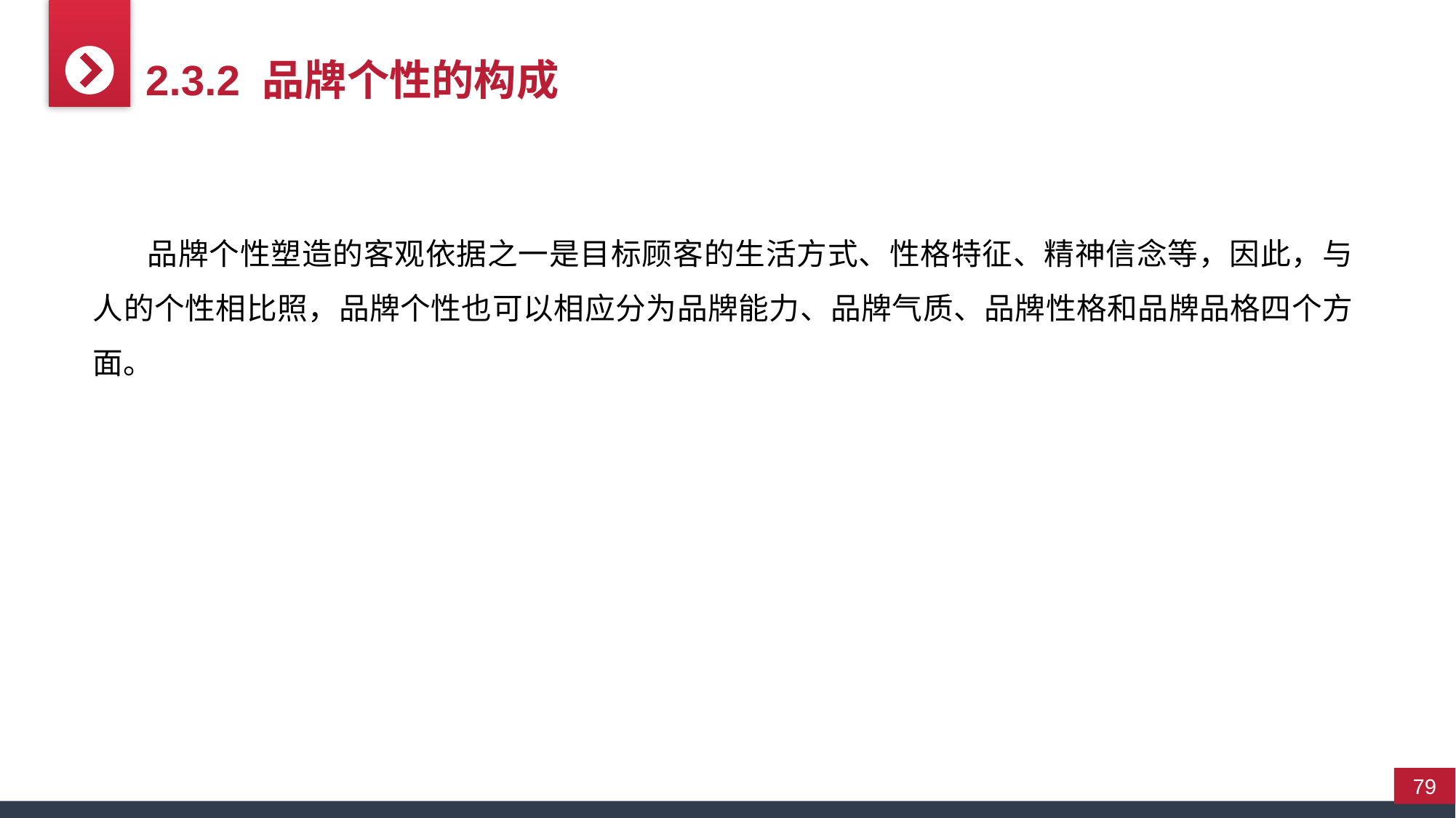

2.3.2 品牌个性的构成
品牌个性塑造的客观依据之一是目标顾客的生活方式、性格特征、精神信念等，因此，与人的个性相比照，品牌个性也可以相应分为品牌能力、品牌气质、品牌性格和品牌品格四个方面。